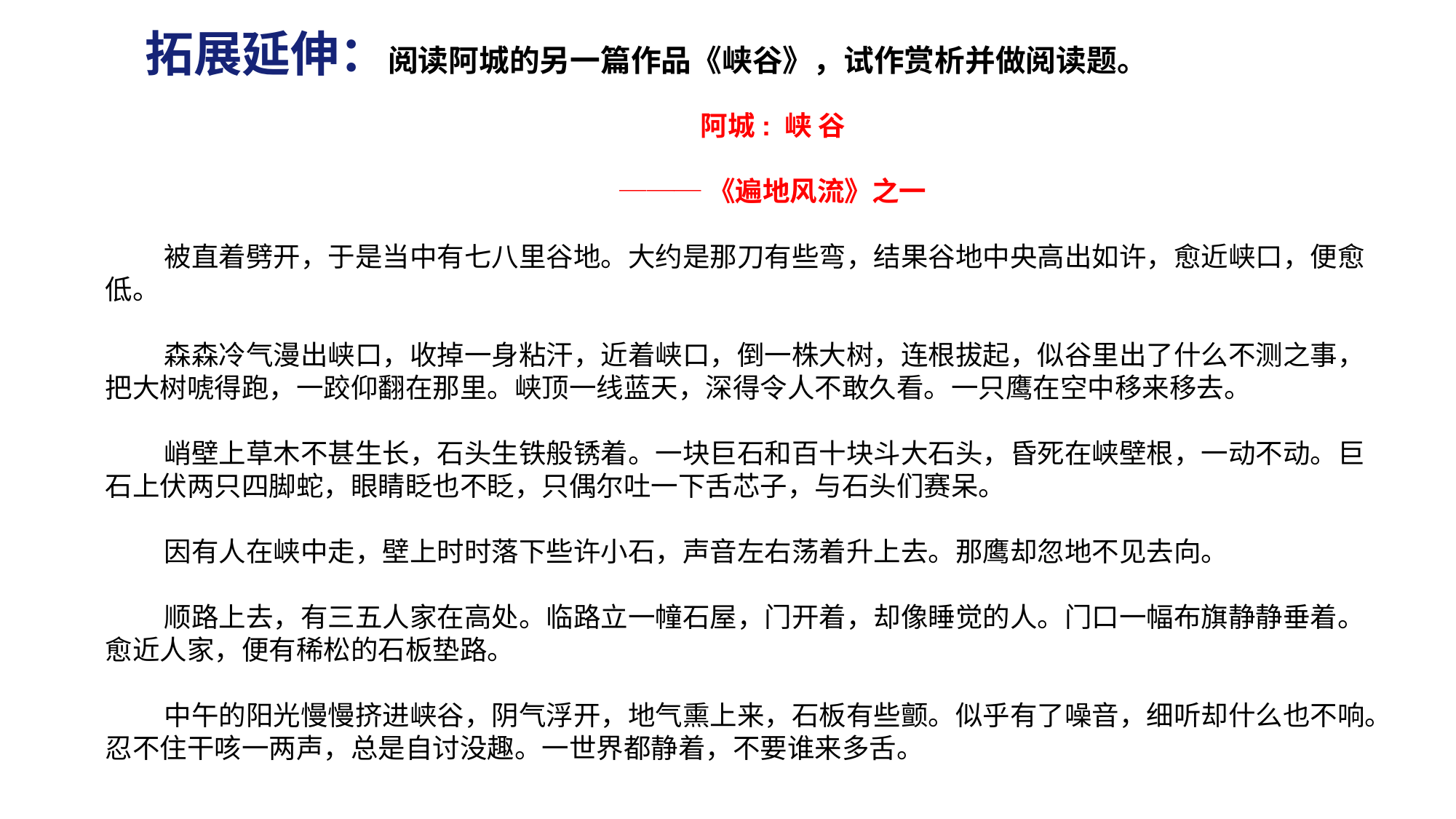

拓展延伸：阅读阿城的另一篇作品《峡谷》，试作赏析并做阅读题。

阿城: 峡 谷

───《遍地风流》之一

被直着劈开，于是当中有七八里谷地。大约是那刀有些弯，结果谷地中央高出如许，愈近峡口，便愈低。

森森冷气漫出峡口，收掉一身粘汗，近着峡口，倒一株大树，连根拔起，似谷里出了什么不测之事，把大树唬得跑，一跤仰翻在那里。峡顶一线蓝天，深得令人不敢久看。一只鹰在空中移来移去。

峭壁上草木不甚生长，石头生铁般锈着。一块巨石和百十块斗大石头，昏死在峡壁根，一动不动。巨石上伏两只四脚蛇，眼睛眨也不眨，只偶尔吐一下舌芯子，与石头们赛呆。

因有人在峡中走，壁上时时落下些许小石，声音左右荡着升上去。那鹰却忽地不见去向。

顺路上去，有三五人家在高处。临路立一幢石屋，门开着，却像睡觉的人。门口一幅布旗静静垂着。愈近人家，便有稀松的石板垫路。

中午的阳光慢慢挤进峡谷，阴气浮开，地气熏上来，石板有些颤。似乎有了噪音，细听却什么也不响。忍不住干咳一两声，总是自讨没趣。一世界都静着，不要谁来多舌。